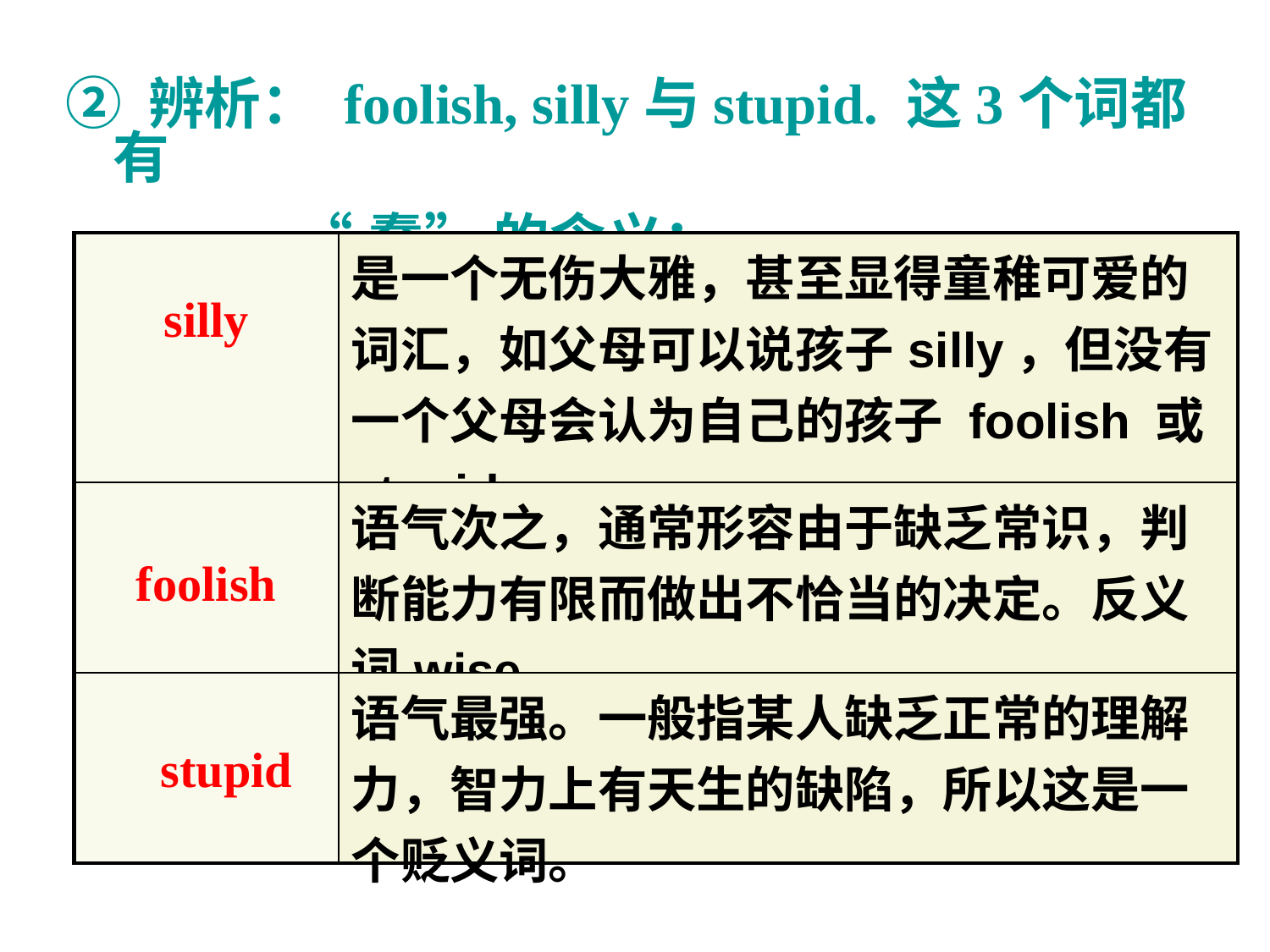

② 辨析： foolish, silly与stupid. 这3个词都有
                  “蠢” 的含义：
| silly | 是一个无伤大雅，甚至显得童稚可爱的词汇，如父母可以说孩子silly，但没有一个父母会认为自己的孩子 foolish 或stupid。 |
| --- | --- |
| foolish | 语气次之，通常形容由于缺乏常识，判断能力有限而做出不恰当的决定。反义词wise |
| stupid | 语气最强。一般指某人缺乏正常的理解力，智力上有天生的缺陷，所以这是一个贬义词。 |